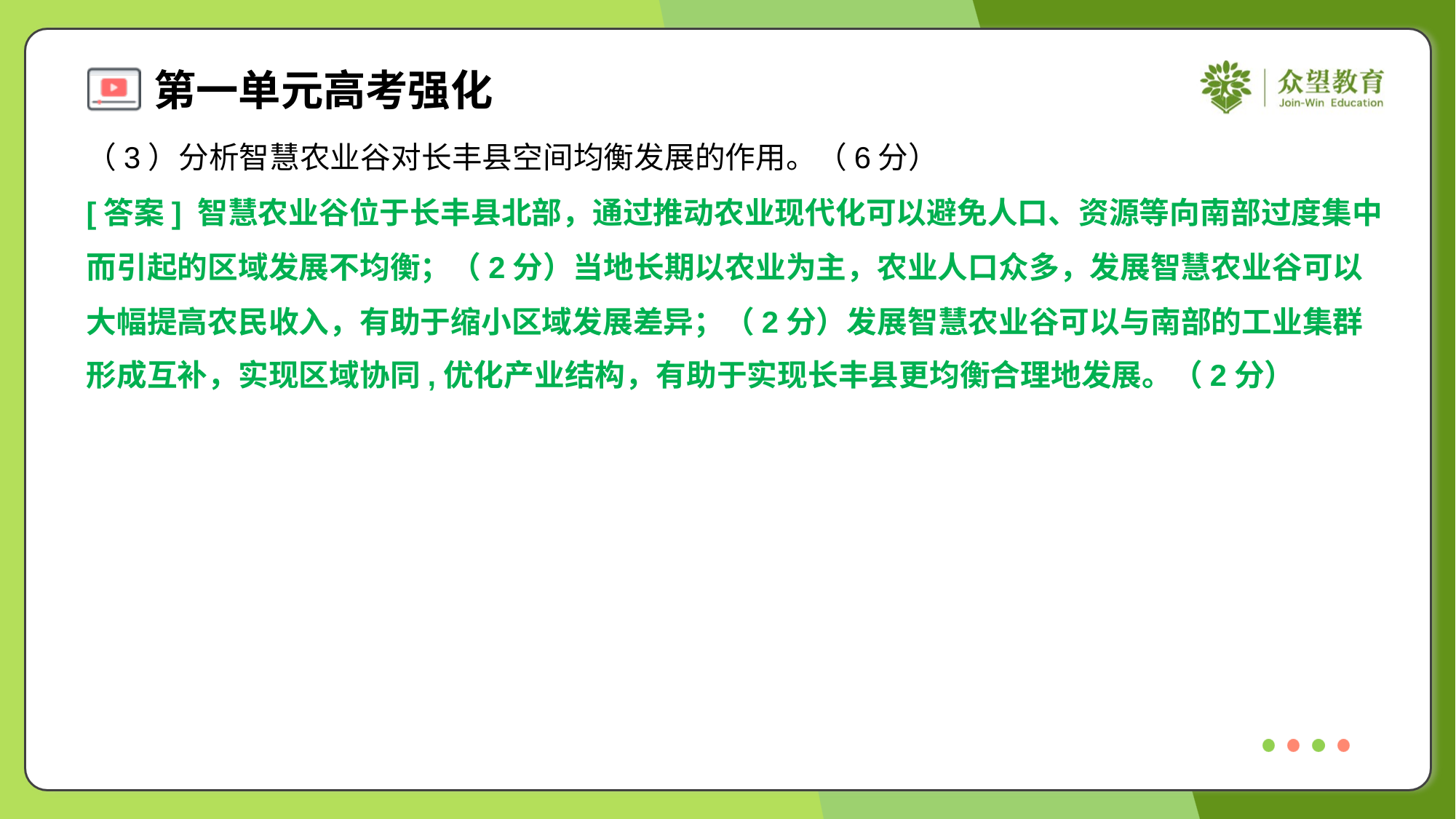

（3）分析智慧农业谷对长丰县空间均衡发展的作用。（6分）
[答案] 智慧农业谷位于长丰县北部，通过推动农业现代化可以避免人口、资源等向南部过度集中
而引起的区域发展不均衡；（2分）当地长期以农业为主，农业人口众多，发展智慧农业谷可以
大幅提高农民收入，有助于缩小区域发展差异；（2分）发展智慧农业谷可以与南部的工业集群
形成互补，实现区域协同,优化产业结构，有助于实现长丰县更均衡合理地发展。（2分）